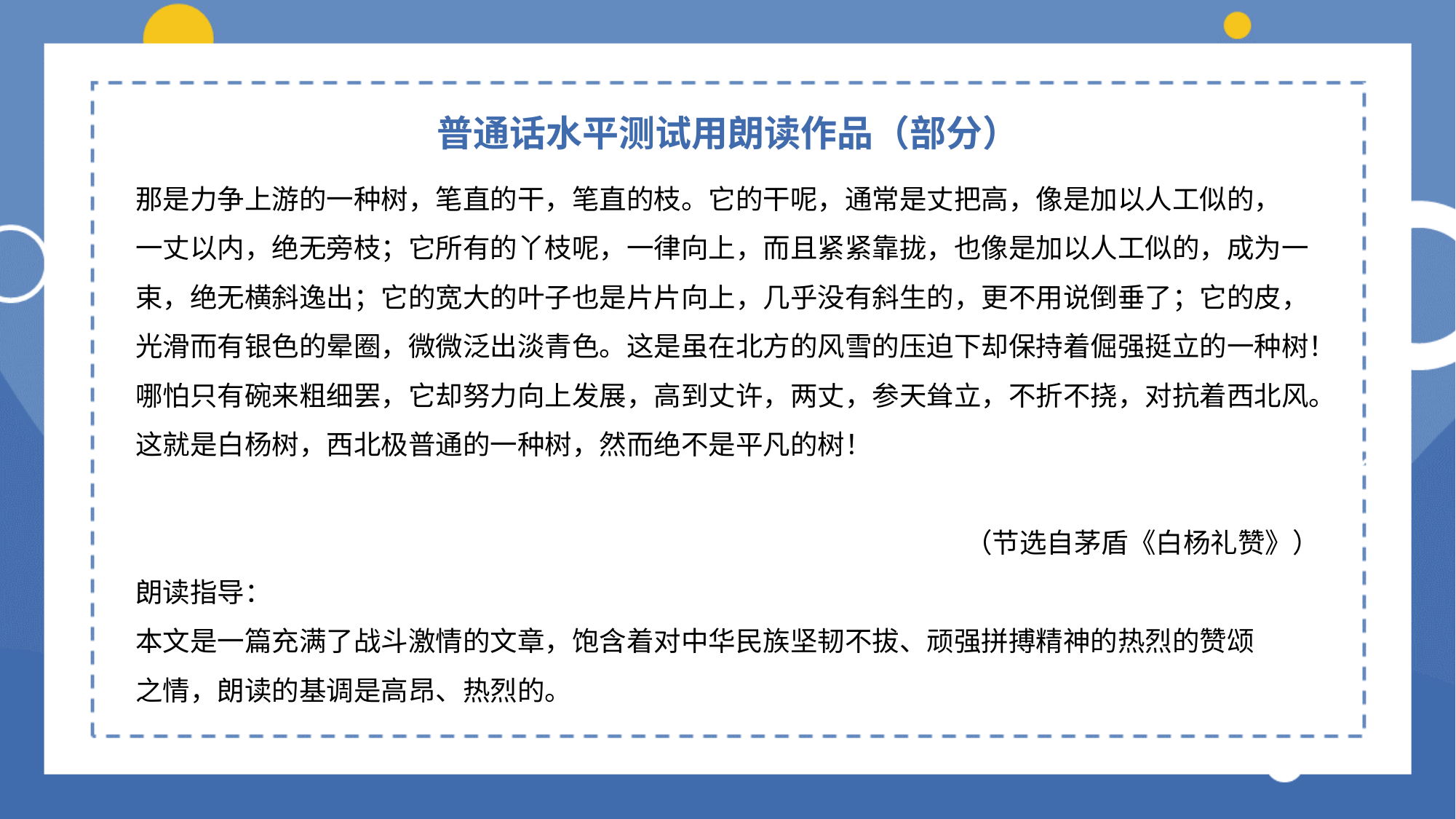

普通话水平测试用朗读作品（部分）
那是力争上游的一种树，笔直的干，笔直的枝。它的干呢，通常是丈把高，像是加以人工似的，
一丈以内，绝无旁枝；它所有的丫枝呢，一律向上，而且紧紧靠拢，也像是加以人工似的，成为一束，绝无横斜逸出；它的宽大的叶子也是片片向上，几乎没有斜生的，更不用说倒垂了；它的皮，光滑而有银色的晕圈，微微泛出淡青色。这是虽在北方的风雪的压迫下却保持着倔强挺立的一种树！哪怕只有碗来粗细罢，它却努力向上发展，高到丈许，两丈，参天耸立，不折不挠，对抗着西北风。
这就是白杨树，西北极普通的一种树，然而绝不是平凡的树！

（节选自茅盾《白杨礼赞》）
朗读指导：
本文是一篇充满了战斗激情的文章，饱含着对中华民族坚韧不拔、顽强拼搏精神的热烈的赞颂
之情，朗读的基调是高昂、热烈的。